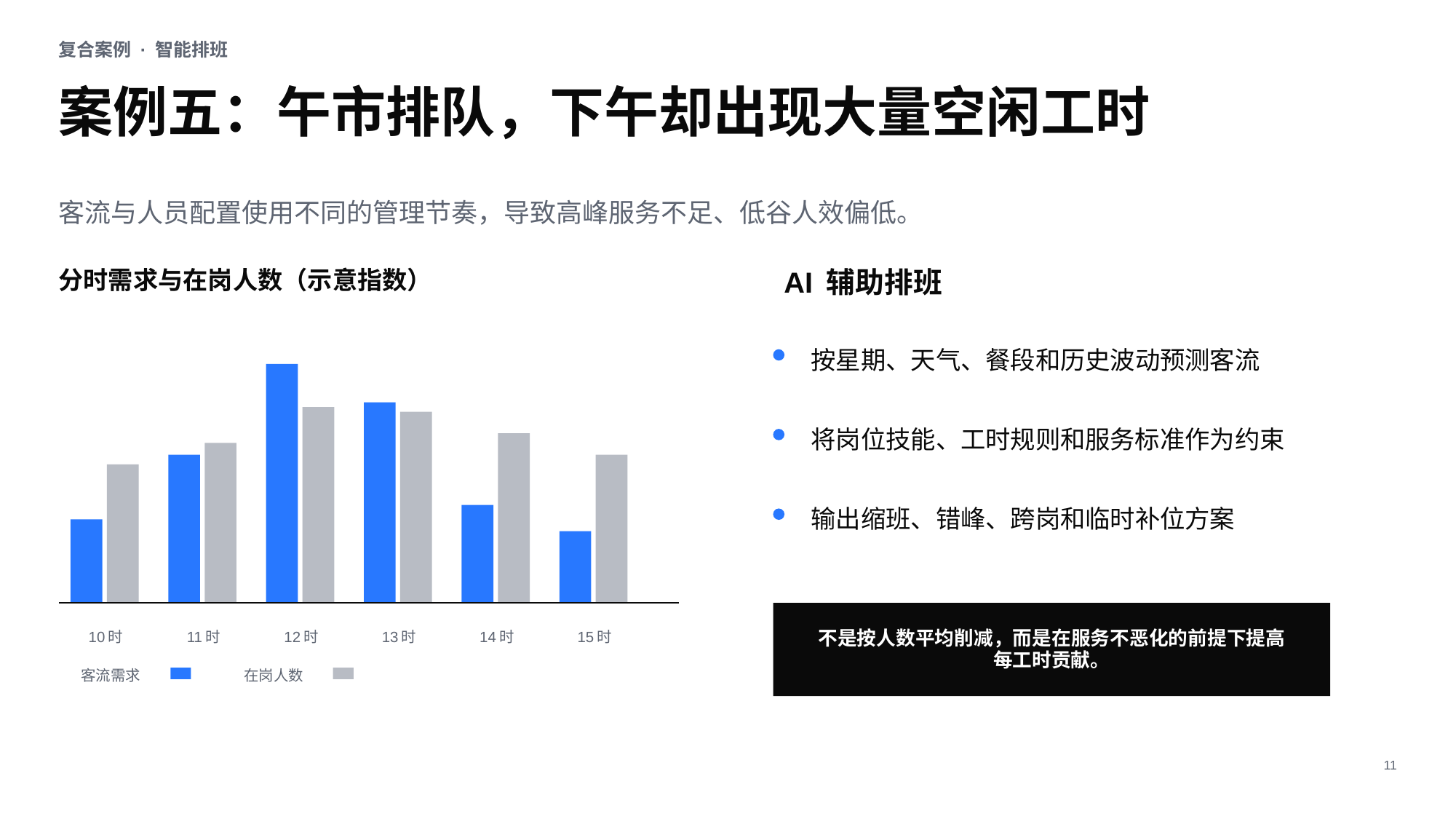

复合案例 · 智能排班
案例五：午市排队，下午却出现大量空闲工时
客流与人员配置使用不同的管理节奏，导致高峰服务不足、低谷人效偏低。
分时需求与在岗人数（示意指数）
AI 辅助排班
按星期、天气、餐段和历史波动预测客流

将岗位技能、工时规则和服务标准作为约束

输出缩班、错峰、跨岗和临时补位方案

不是按人数平均削减，而是在服务不恶化的前提下提高每工时贡献。
10时
11时
12时
13时
14时
15时
客流需求
在岗人数

11